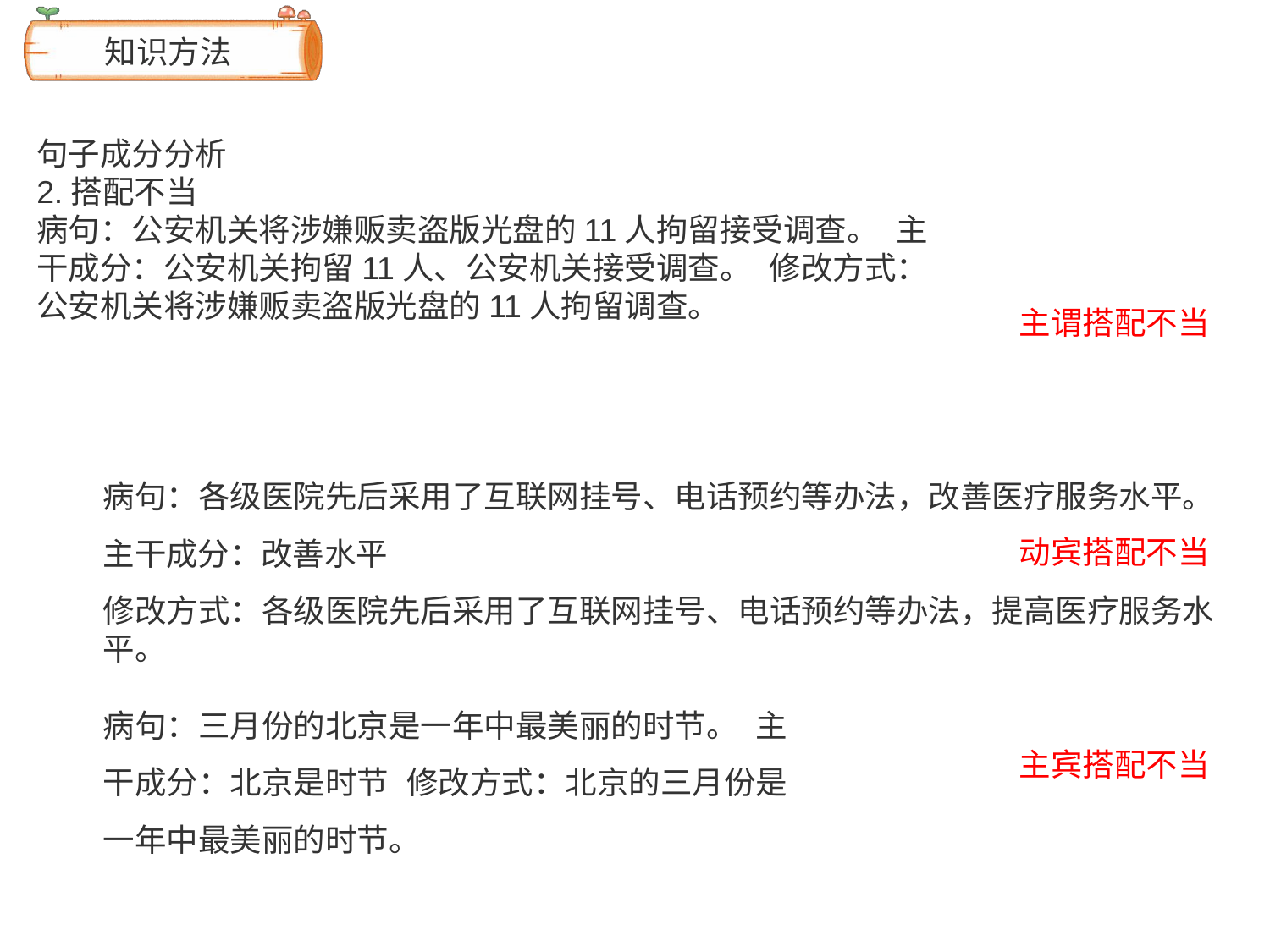

# 知识方法
句子成分分析
2.搭配不当
病句：公安机关将涉嫌贩卖盗版光盘的11人拘留接受调查。  主干成分：公安机关拘留11人、公安机关接受调查。  修改方式：公安机关将涉嫌贩卖盗版光盘的11人拘留调查。
主谓搭配不当
病句：各级医院先后采用了互联网挂号、电话预约等办法，改善医疗服务水平。
动宾搭配不当
主干成分：改善水平
修改方式：各级医院先后采用了互联网挂号、电话预约等办法，提高医疗服务水
平。
病句：三月份的北京是一年中最美丽的时节。  主干成分：北京是时节  修改方式：北京的三月份是一年中最美丽的时节。
主宾搭配不当